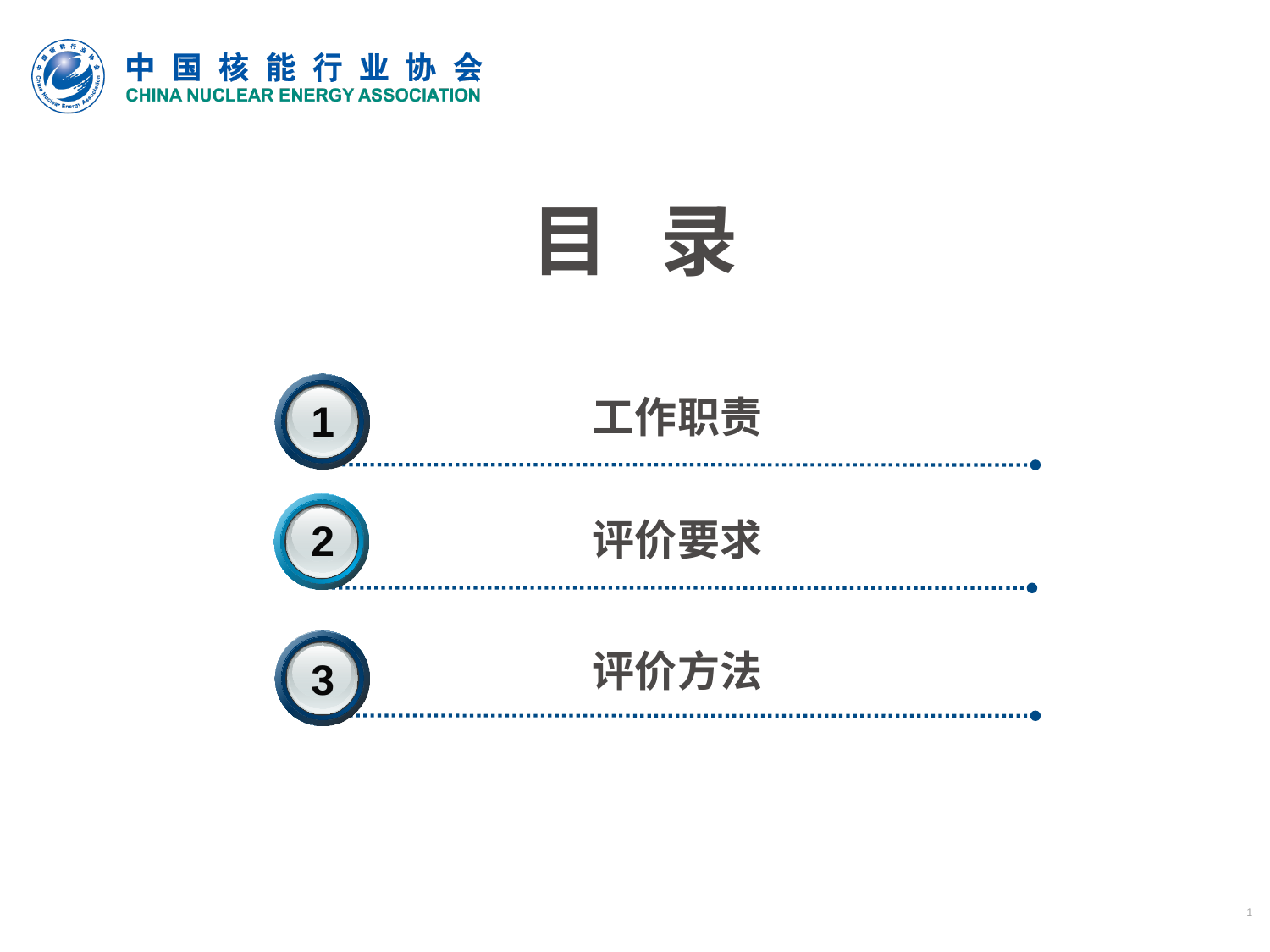

目   录

工作职责
1

评价要求
2

评价方法
3

1